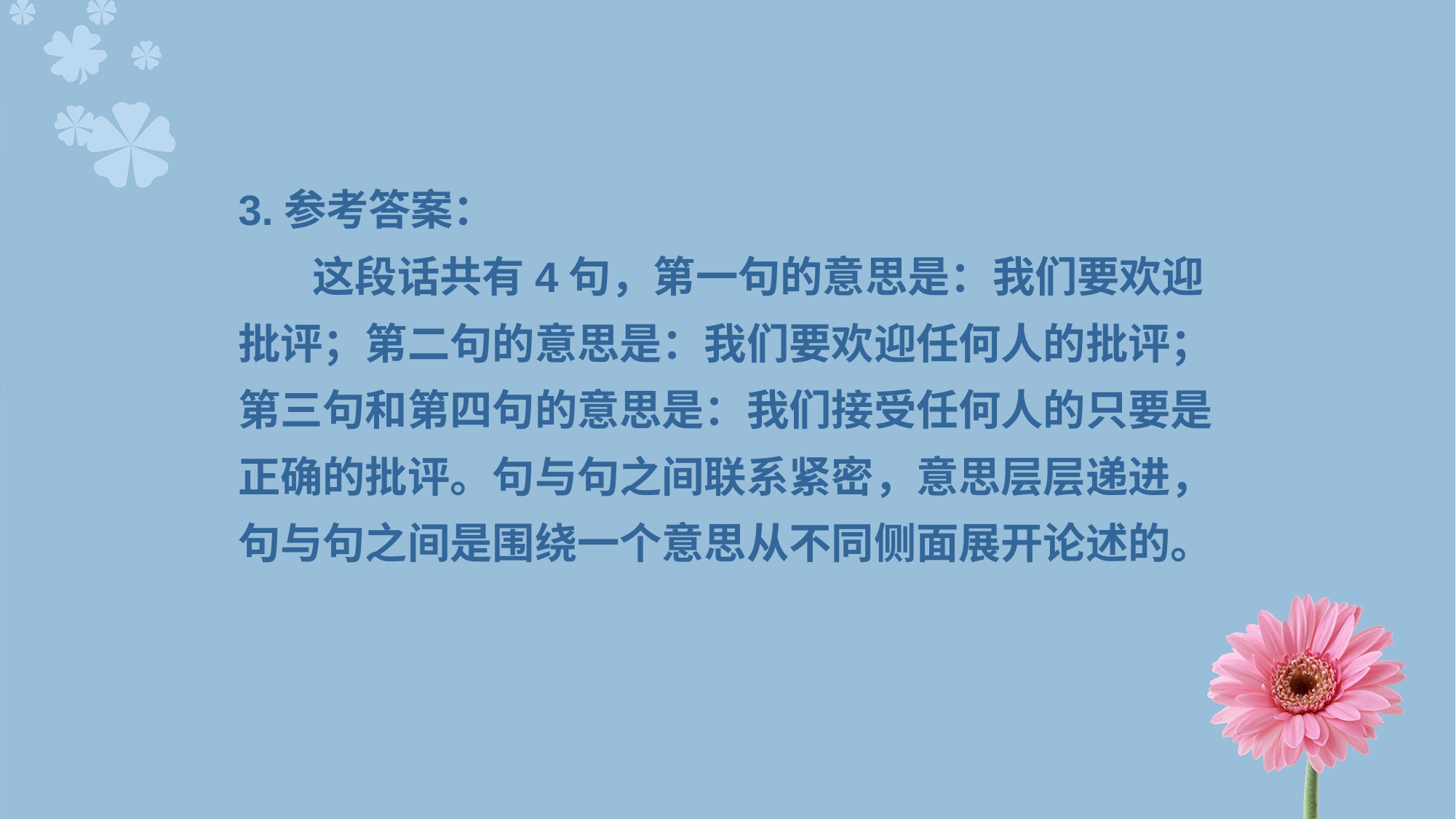

3.参考答案：
           这段话共有4句，第一句的意思是：我们要欢迎批评；第二句的意思是：我们要欢迎任何人的批评；第三句和第四句的意思是：我们接受任何人的只要是正确的批评。句与句之间联系紧密，意思层层递进，句与句之间是围绕一个意思从不同侧面展开论述的。